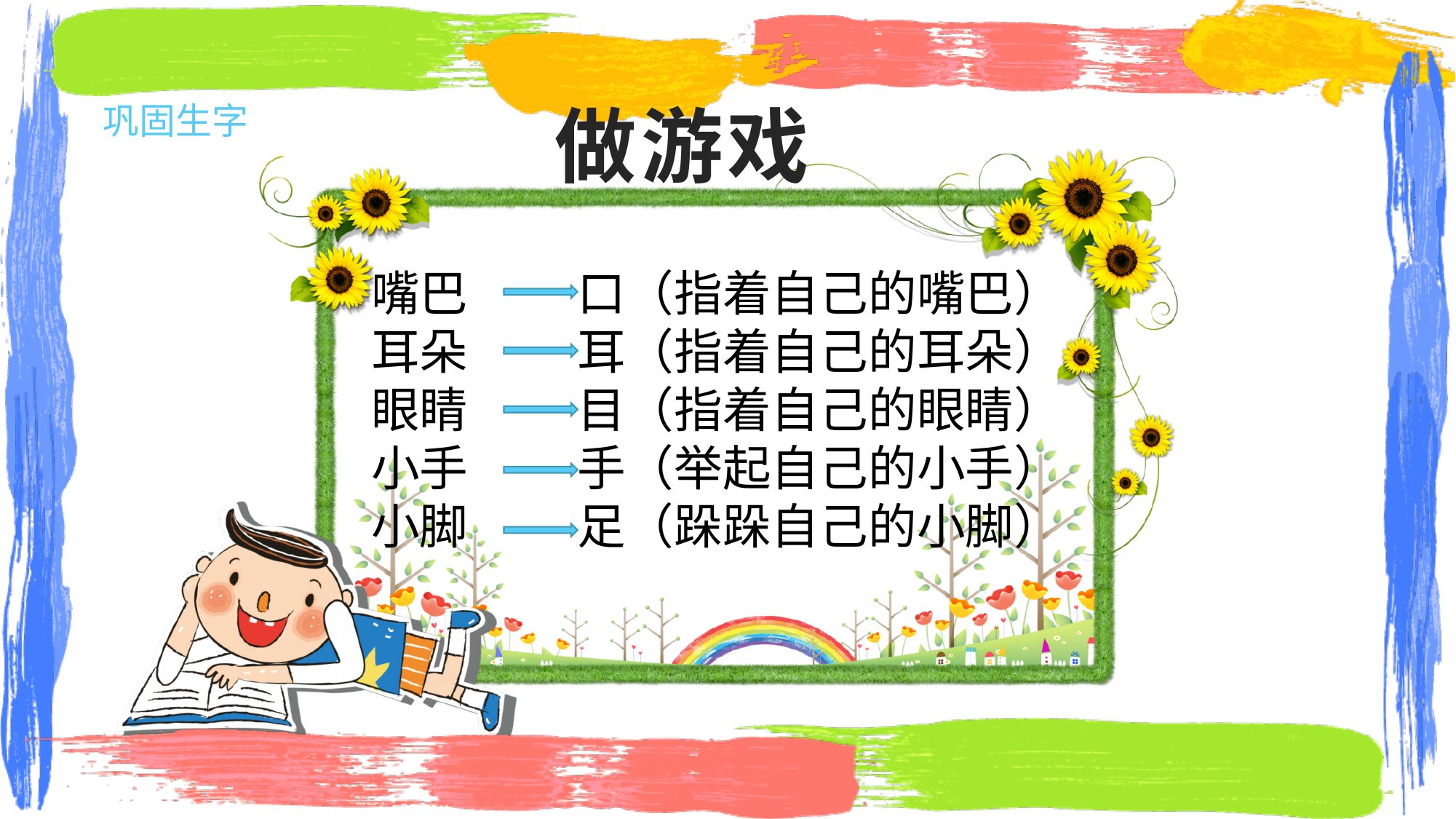

# 做游戏
巩固生字
嘴巴          口（指着自己的嘴巴）
耳朵          耳（指着自己的耳朵）
眼睛          目（指着自己的眼睛）
小手          手（举起自己的小手）
小脚          足（跺跺自己的小脚）